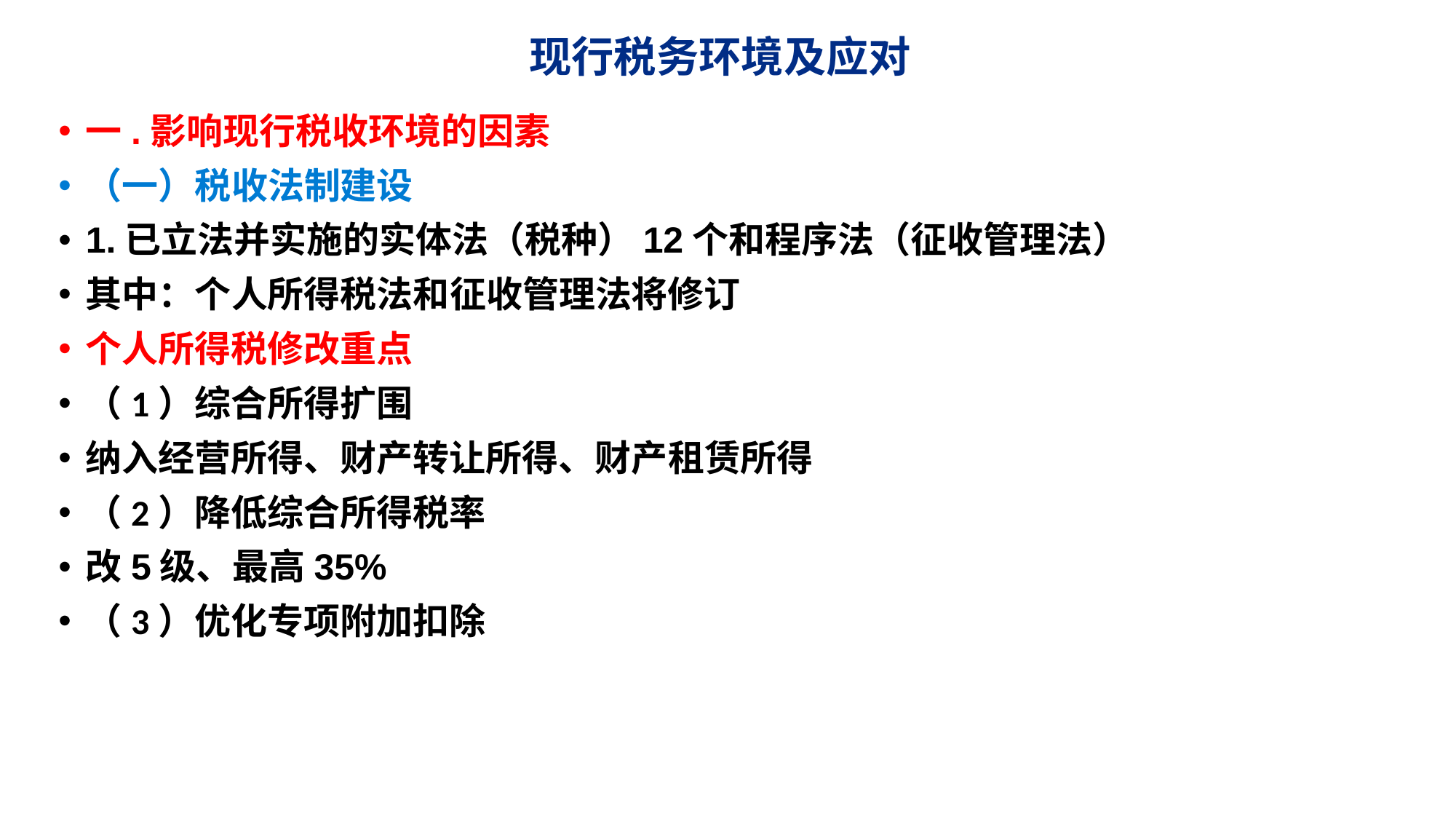

# 现行税务环境及应对
一.影响现行税收环境的因素
（一）税收法制建设
1.已立法并实施的实体法（税种）12个和程序法（征收管理法）
其中：个人所得税法和征收管理法将修订
个人所得税修改重点
（1）综合所得扩围
纳入经营所得、财产转让所得、财产租赁所得
（2）降低综合所得税率
改5级、最高35%
（3）优化专项附加扣除